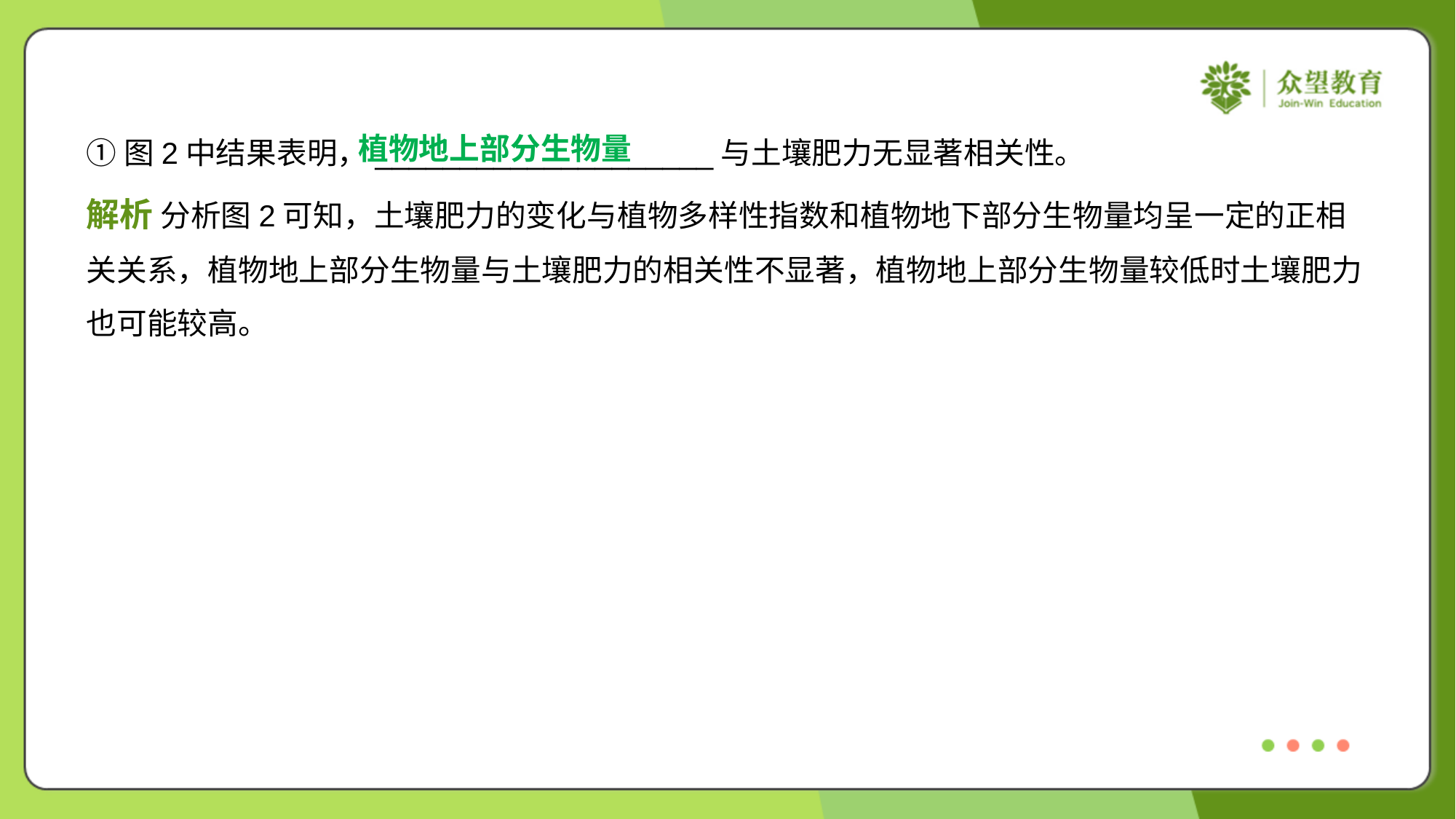

植物地上部分生物量
①图2中结果表明，____________________与土壤肥力无显著相关性。
解析 分析图2可知，土壤肥力的变化与植物多样性指数和植物地下部分生物量均呈一定的正相
关关系，植物地上部分生物量与土壤肥力的相关性不显著，植物地上部分生物量较低时土壤肥力
也可能较高。